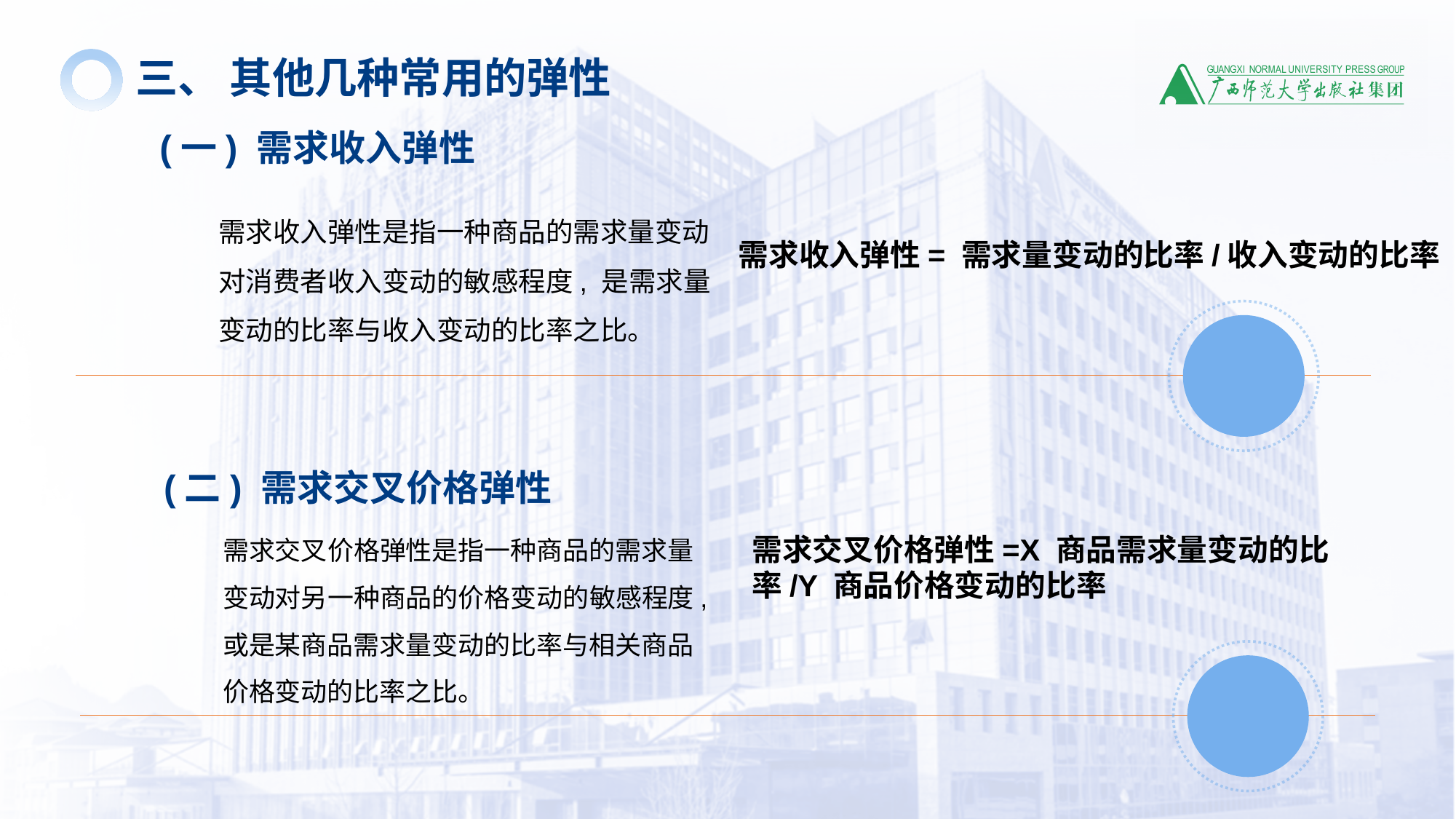

三、 其他几种常用的弹性

(一) 需求收入弹性
需求收入弹性是指一种商品的需求量变动对消费者收入变动的敏感程度, 是需求量变动的比率与收入变动的比率之比。

需求收入弹性= 需求量变动的比率/收入变动的比率
(二) 需求交叉价格弹性
需求交叉价格弹性是指一种商品的需求量变动对另一种商品的价格变动的敏感程度,
或是某商品需求量变动的比率与相关商品价格变动的比率之比。

需求交叉价格弹性=X 商品需求量变动的比率/Y 商品价格变动的比率